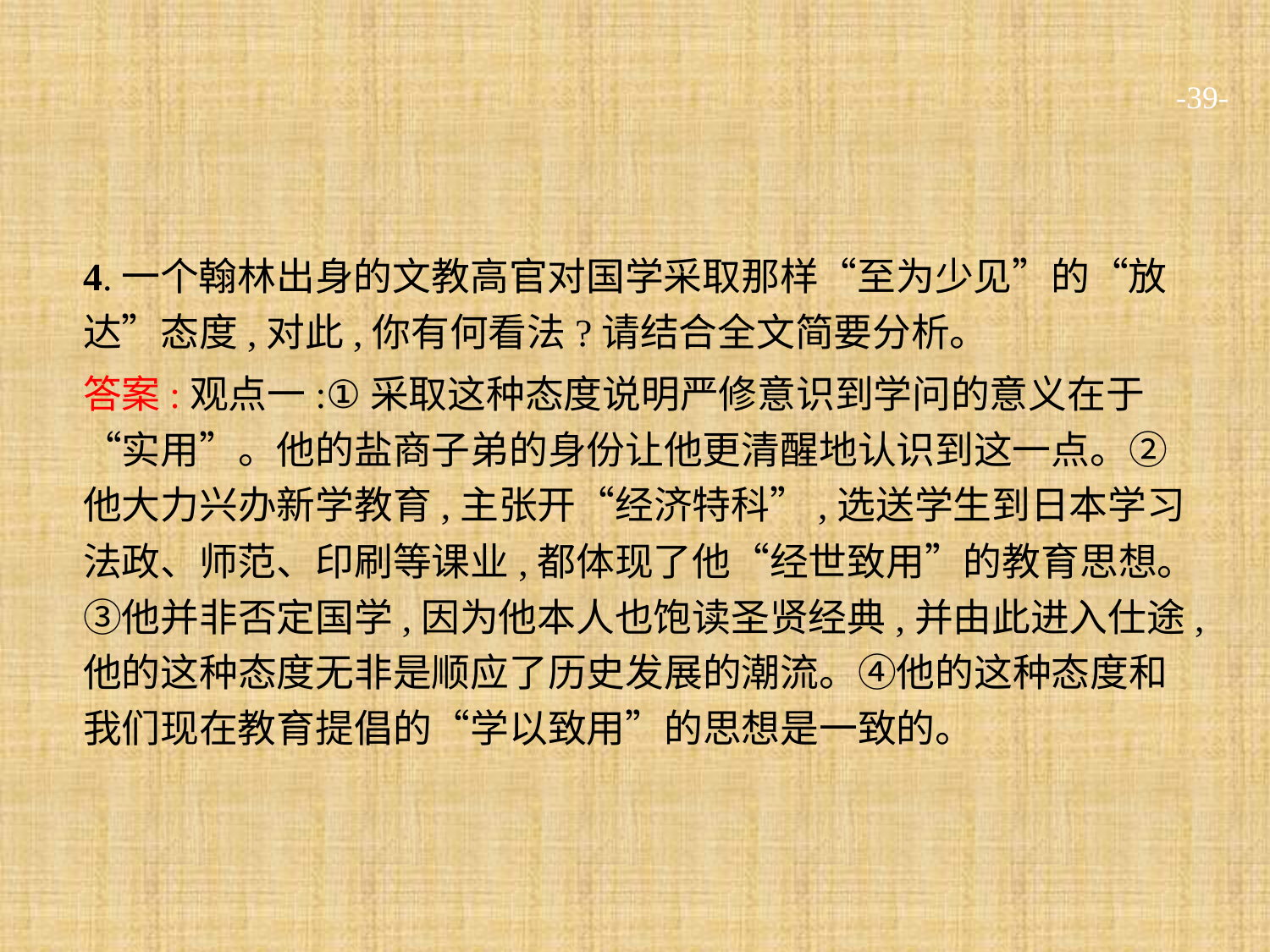

-39-
4.一个翰林出身的文教高官对国学采取那样“至为少见”的“放达”态度,对此,你有何看法?请结合全文简要分析。
答案:观点一:①采取这种态度说明严修意识到学问的意义在于“实用”。他的盐商子弟的身份让他更清醒地认识到这一点。②他大力兴办新学教育,主张开“经济特科”,选送学生到日本学习法政、师范、印刷等课业,都体现了他“经世致用”的教育思想。③他并非否定国学,因为他本人也饱读圣贤经典,并由此进入仕途,他的这种态度无非是顺应了历史发展的潮流。④他的这种态度和我们现在教育提倡的“学以致用”的思想是一致的。